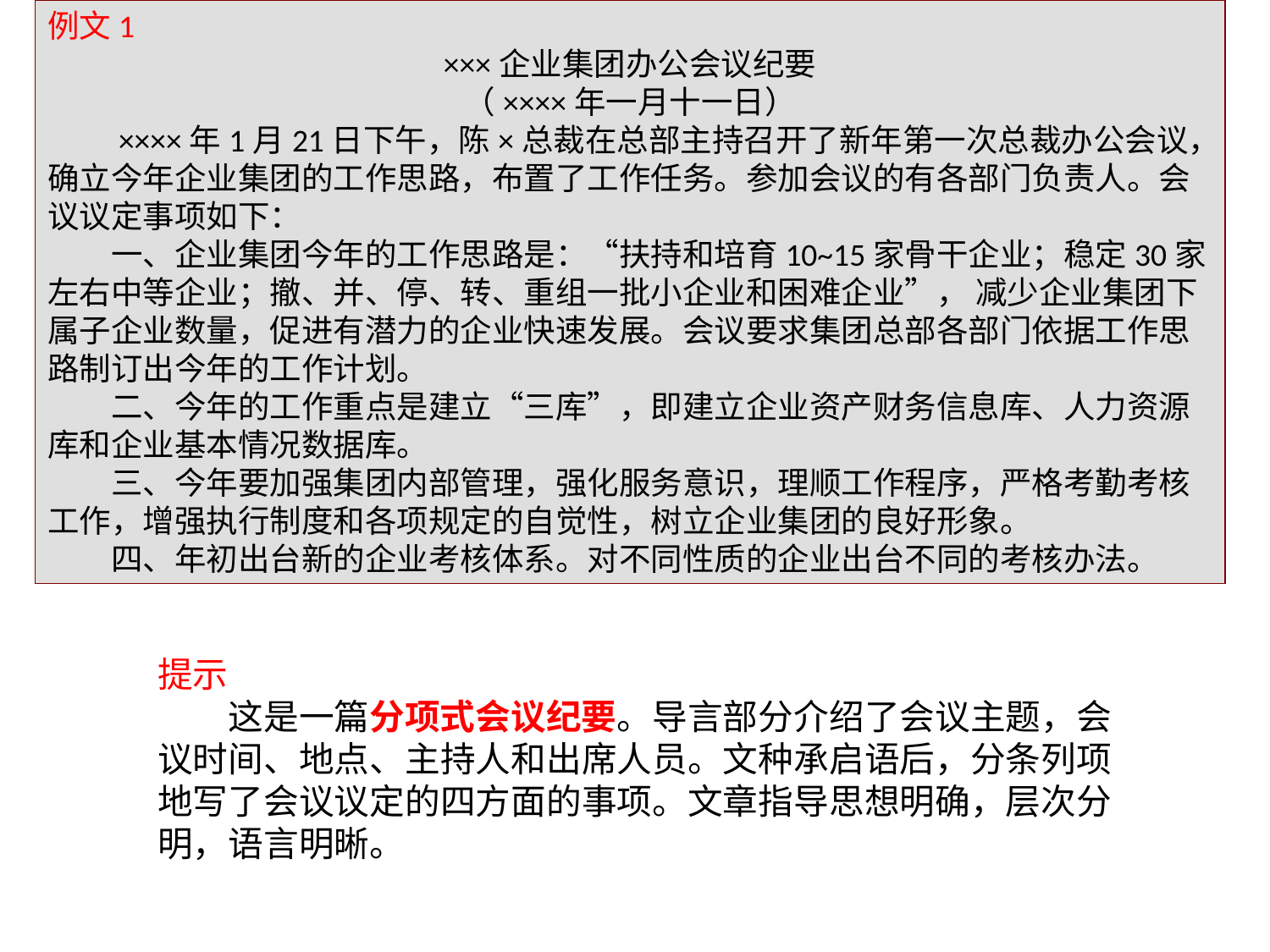

例文1
×××企业集团办公会议纪要
（××××年一月十一日）
　　××××年1月21日下午，陈×总裁在总部主持召开了新年第一次总裁办公会议，确立今年企业集团的工作思路，布置了工作任务。参加会议的有各部门负责人。会议议定事项如下：
　　一、企业集团今年的工作思路是：“扶持和培育10~15家骨干企业；稳定30家左右中等企业；撤、并、停、转、重组一批小企业和困难企业”， 减少企业集团下属子企业数量，促进有潜力的企业快速发展。会议要求集团总部各部门依据工作思路制订出今年的工作计划。
　　二、今年的工作重点是建立“三库”，即建立企业资产财务信息库、人力资源库和企业基本情况数据库。
　　三、今年要加强集团内部管理，强化服务意识，理顺工作程序，严格考勤考核工作，增强执行制度和各项规定的自觉性，树立企业集团的良好形象。
　　四、年初出台新的企业考核体系。对不同性质的企业出台不同的考核办法。
提示
　　这是一篇分项式会议纪要。导言部分介绍了会议主题，会议时间、地点、主持人和出席人员。文种承启语后，分条列项地写了会议议定的四方面的事项。文章指导思想明确，层次分明，语言明晰。